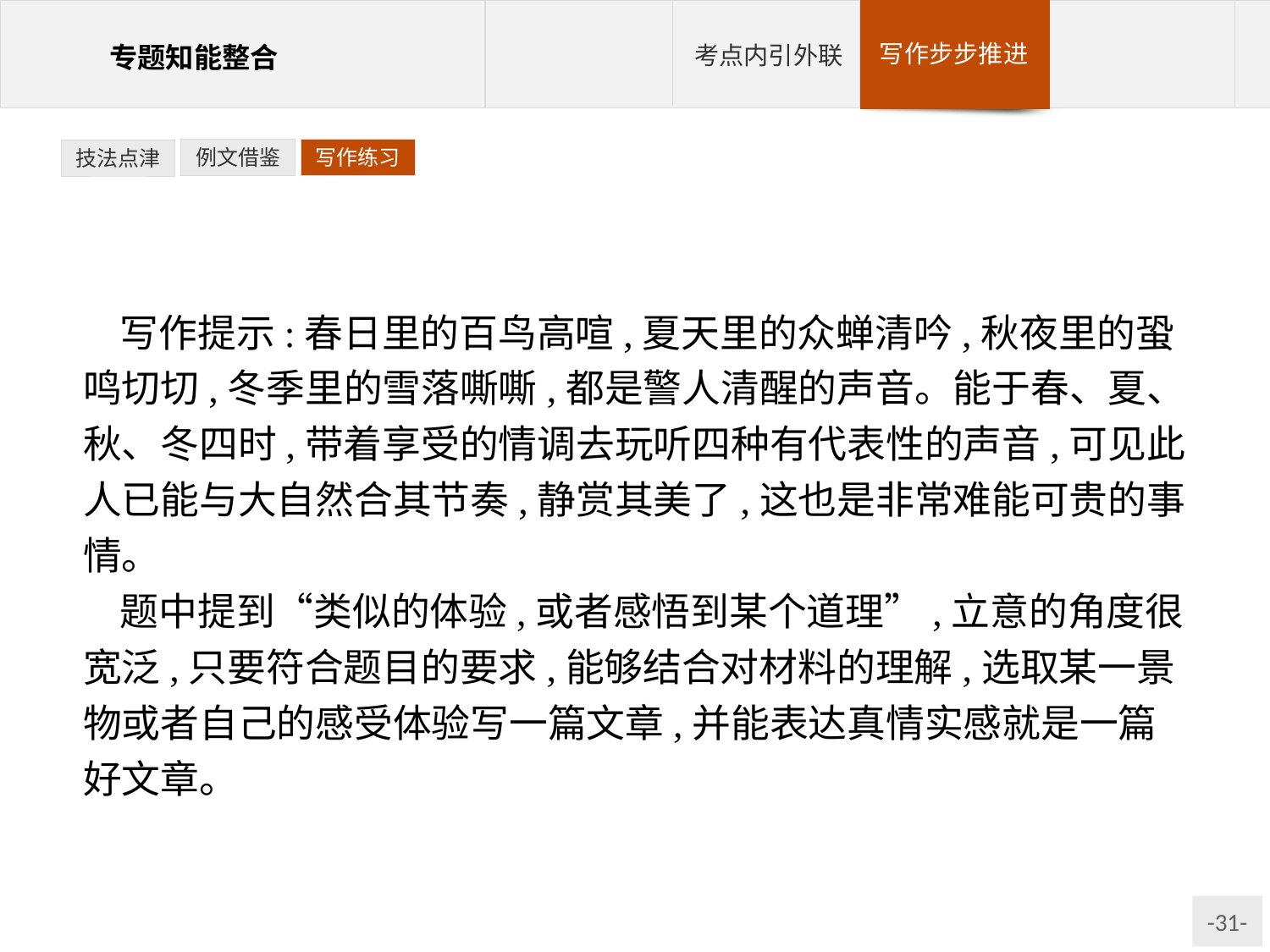

例文借鉴
写作练习
技法点津
写作提示:春日里的百鸟高喧,夏天里的众蝉清吟,秋夜里的蛩鸣切切,冬季里的雪落嘶嘶,都是警人清醒的声音。能于春、夏、秋、冬四时,带着享受的情调去玩听四种有代表性的声音,可见此人已能与大自然合其节奏,静赏其美了,这也是非常难能可贵的事情。
题中提到“类似的体验,或者感悟到某个道理”,立意的角度很宽泛,只要符合题目的要求,能够结合对材料的理解,选取某一景物或者自己的感受体验写一篇文章,并能表达真情实感就是一篇好文章。